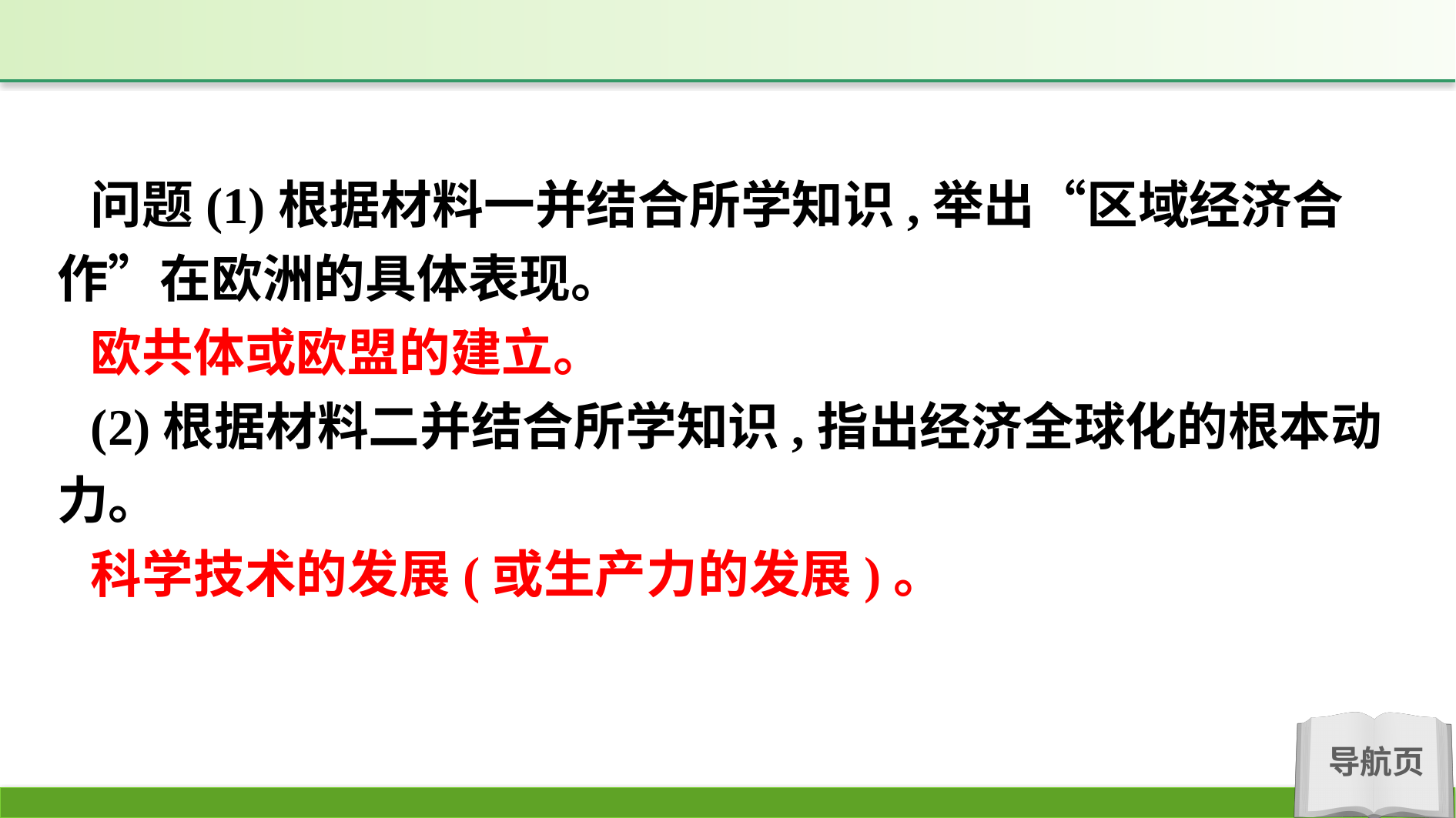

问题(1)根据材料一并结合所学知识,举出“区域经济合作”在欧洲的具体表现。
欧共体或欧盟的建立。
(2)根据材料二并结合所学知识,指出经济全球化的根本动力。
科学技术的发展(或生产力的发展)。